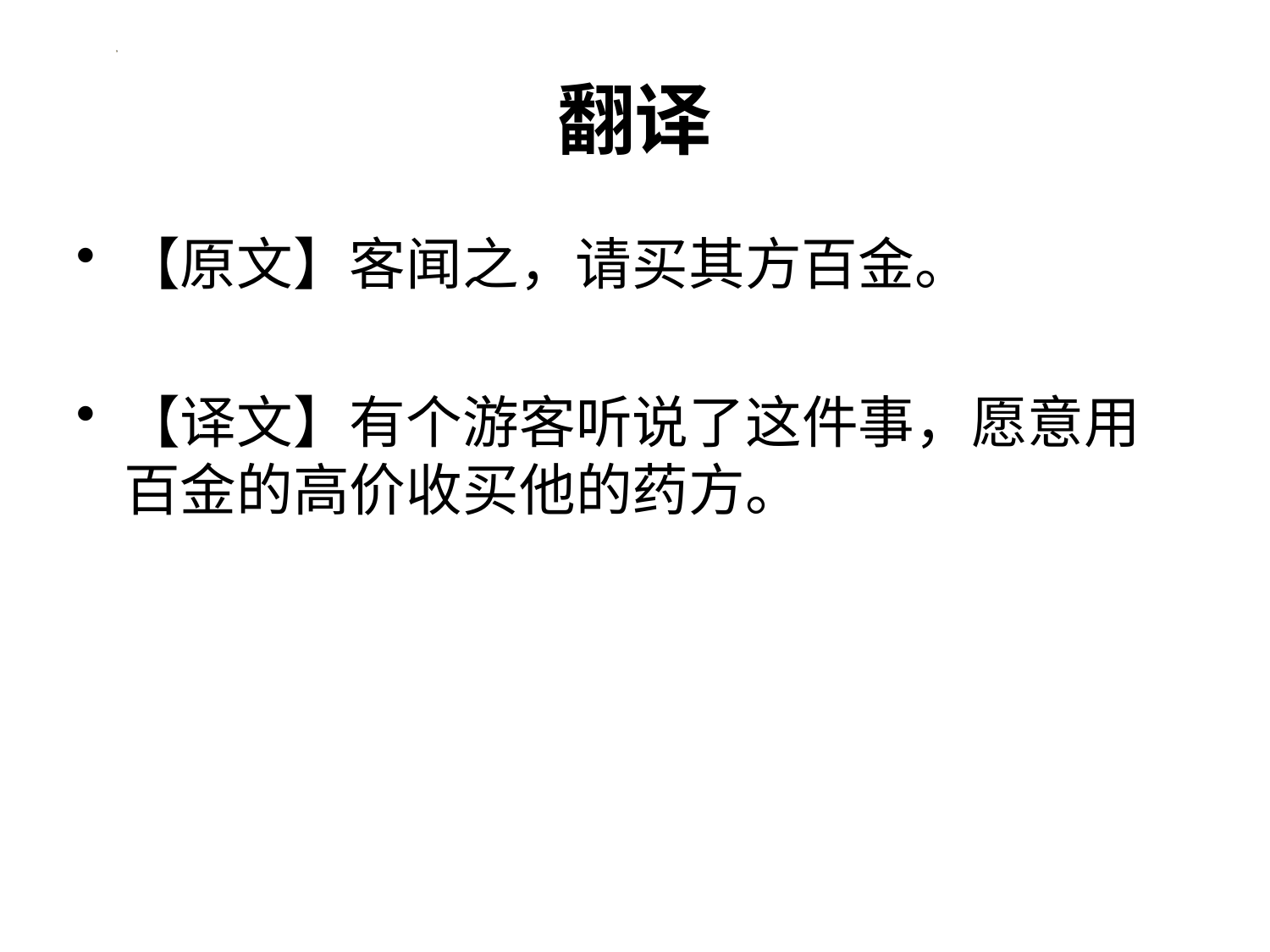

# 翻译
【原文】客闻之，请买其方百金。

【译文】有个游客听说了这件事，愿意用百金的高价收买他的药方。